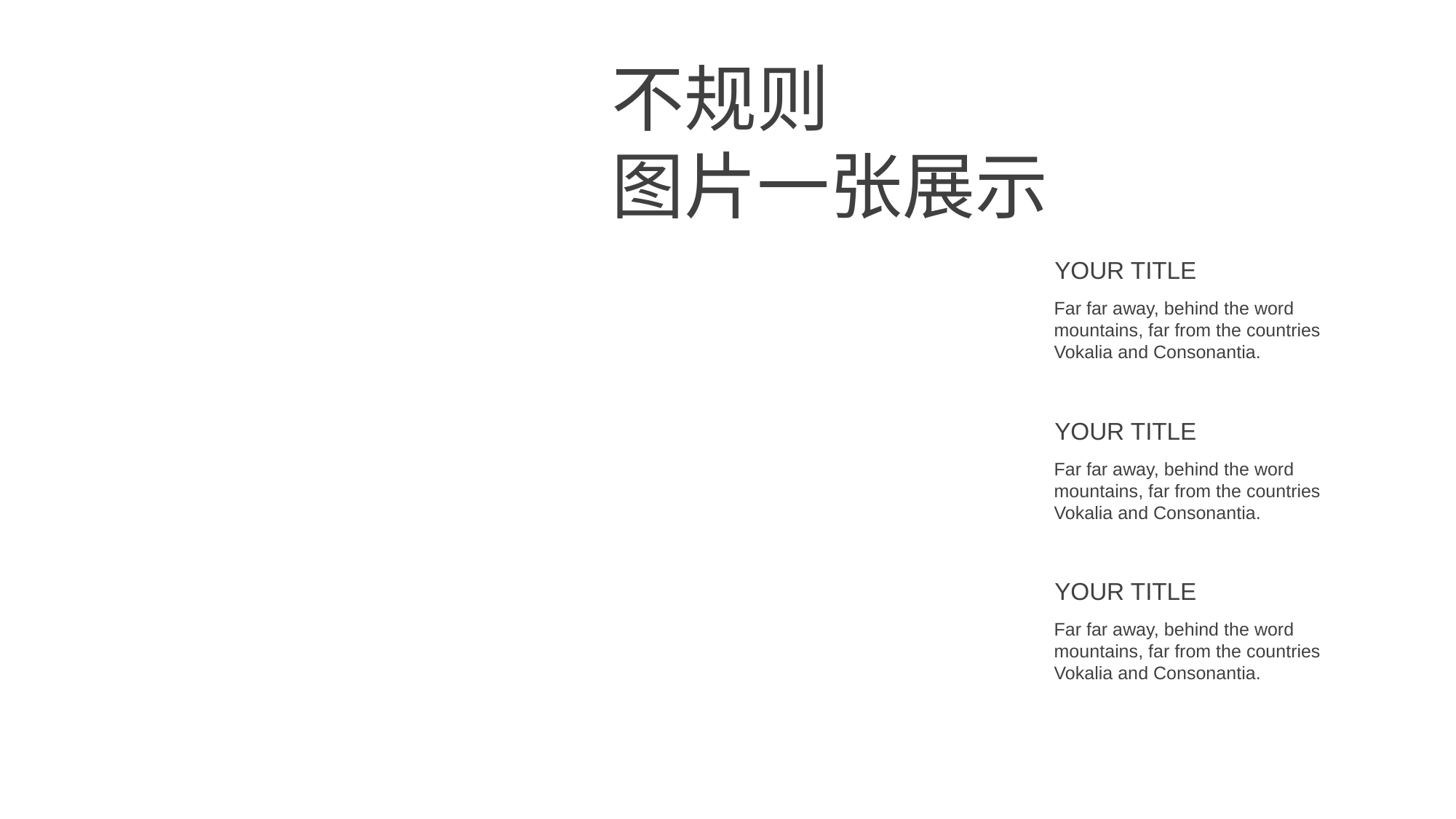

不规则
图片一张展示
YOUR TITLE
Far far away, behind the word mountains, far from the countries Vokalia and Consonantia.
YOUR TITLE
Far far away, behind the word mountains, far from the countries Vokalia and Consonantia.
YOUR TITLE
Far far away, behind the word mountains, far from the countries Vokalia and Consonantia.